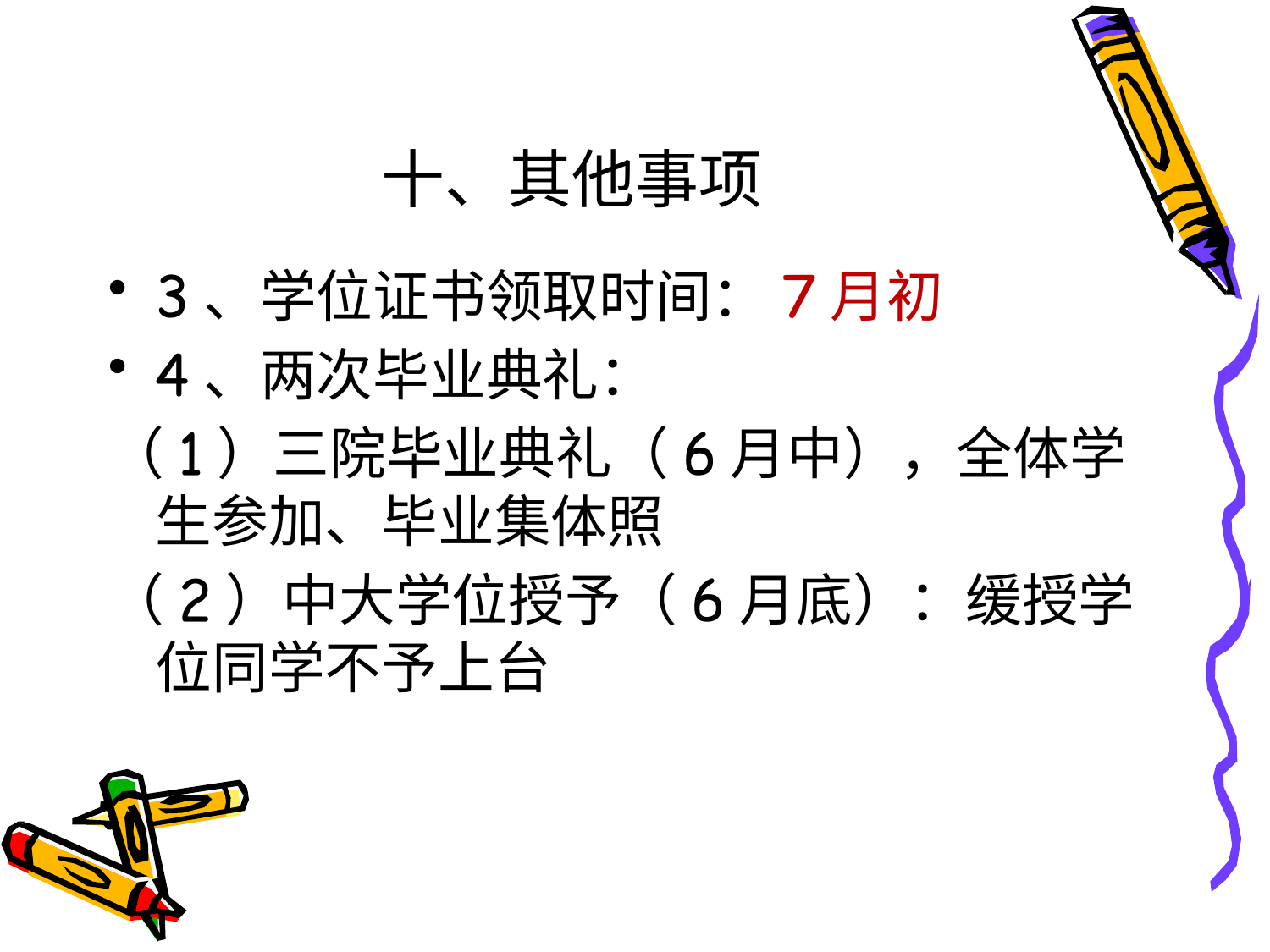

# 十、其他事项
3、学位证书领取时间：7月初
4、两次毕业典礼：
（1）三院毕业典礼（6月中），全体学生参加、毕业集体照
（2）中大学位授予（6月底）：缓授学位同学不予上台